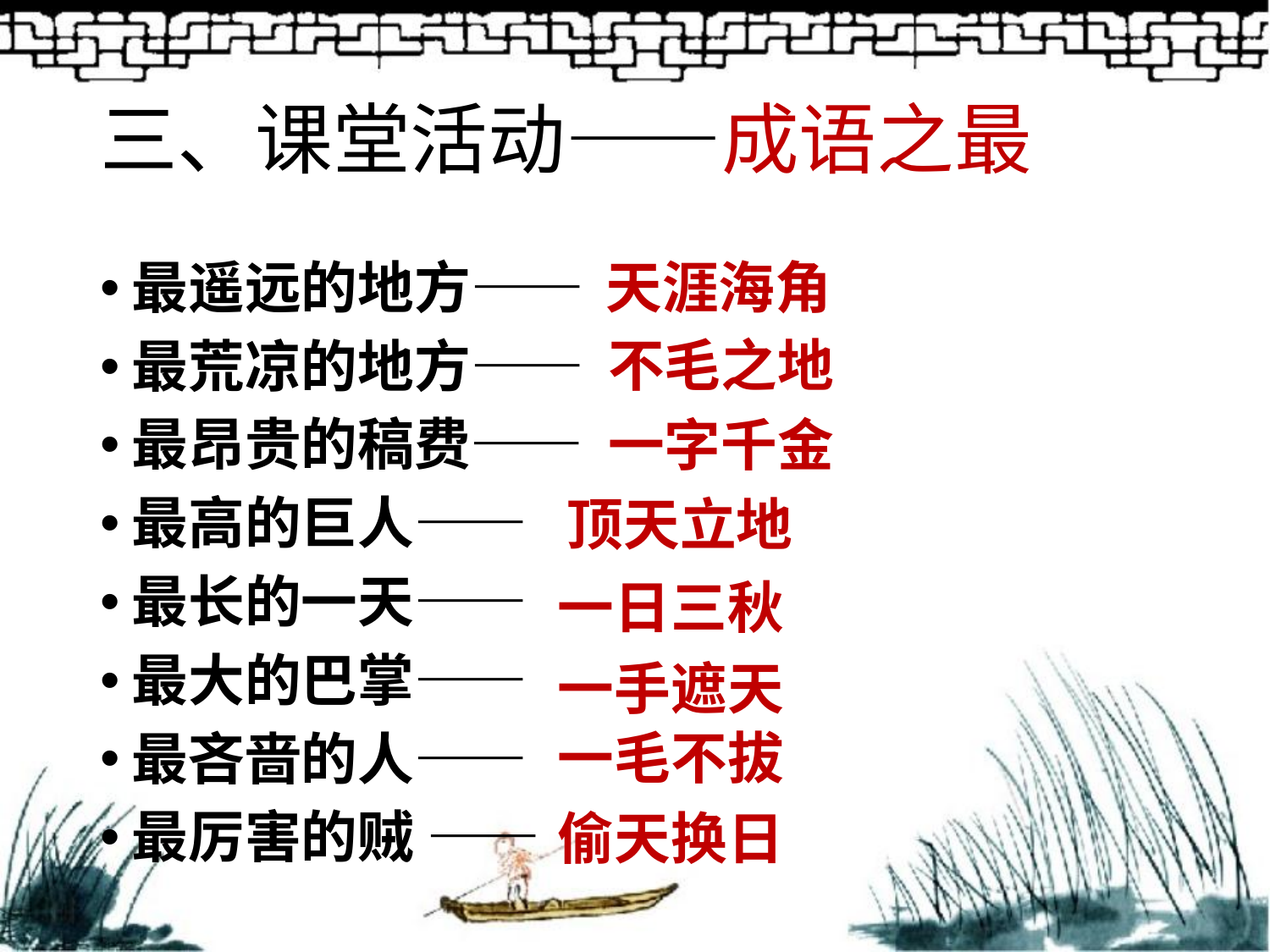

# 三、课堂活动——成语之最
天涯海角
最遥远的地方——
最荒凉的地方——
最昂贵的稿费——
最高的巨人——
最长的一天——
最大的巴掌——
最吝啬的人——
最厉害的贼 ——
不毛之地
一字千金
顶天立地
一日三秋
一手遮天
一毛不拔
偷天换日